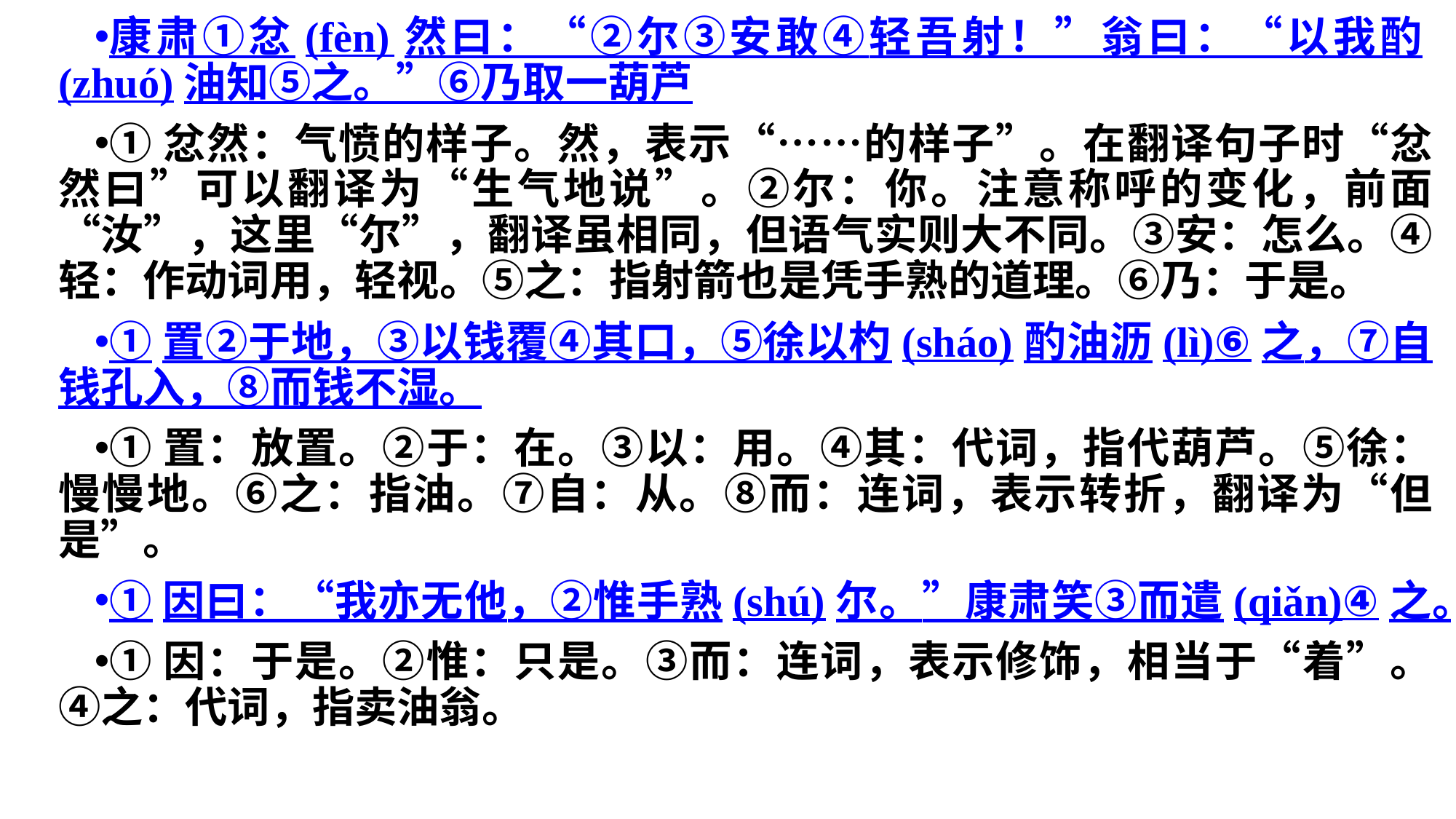

康肃①忿(fèn)然曰：“②尔③安敢④轻吾射！”翁曰：“以我酌(zhuó)油知⑤之。”⑥乃取一葫芦
①忿然：气愤的样子。然，表示“……的样子”。在翻译句子时“忿然曰”可以翻译为“生气地说”。②尔：你。注意称呼的变化，前面“汝”，这里“尔”，翻译虽相同，但语气实则大不同。③安：怎么。④轻：作动词用，轻视。⑤之：指射箭也是凭手熟的道理。⑥乃：于是。
①置②于地，③以钱覆④其口，⑤徐以杓(sháo)酌油沥(lì)⑥之，⑦自钱孔入，⑧而钱不湿。
①置：放置。②于：在。③以：用。④其：代词，指代葫芦。⑤徐：慢慢地。⑥之：指油。⑦自：从。⑧而：连词，表示转折，翻译为“但是”。
①因曰：“我亦无他，②惟手熟(shú)尔。”康肃笑③而遣(qiǎn)④之。
①因：于是。②惟：只是。③而：连词，表示修饰，相当于“着”。④之：代词，指卖油翁。